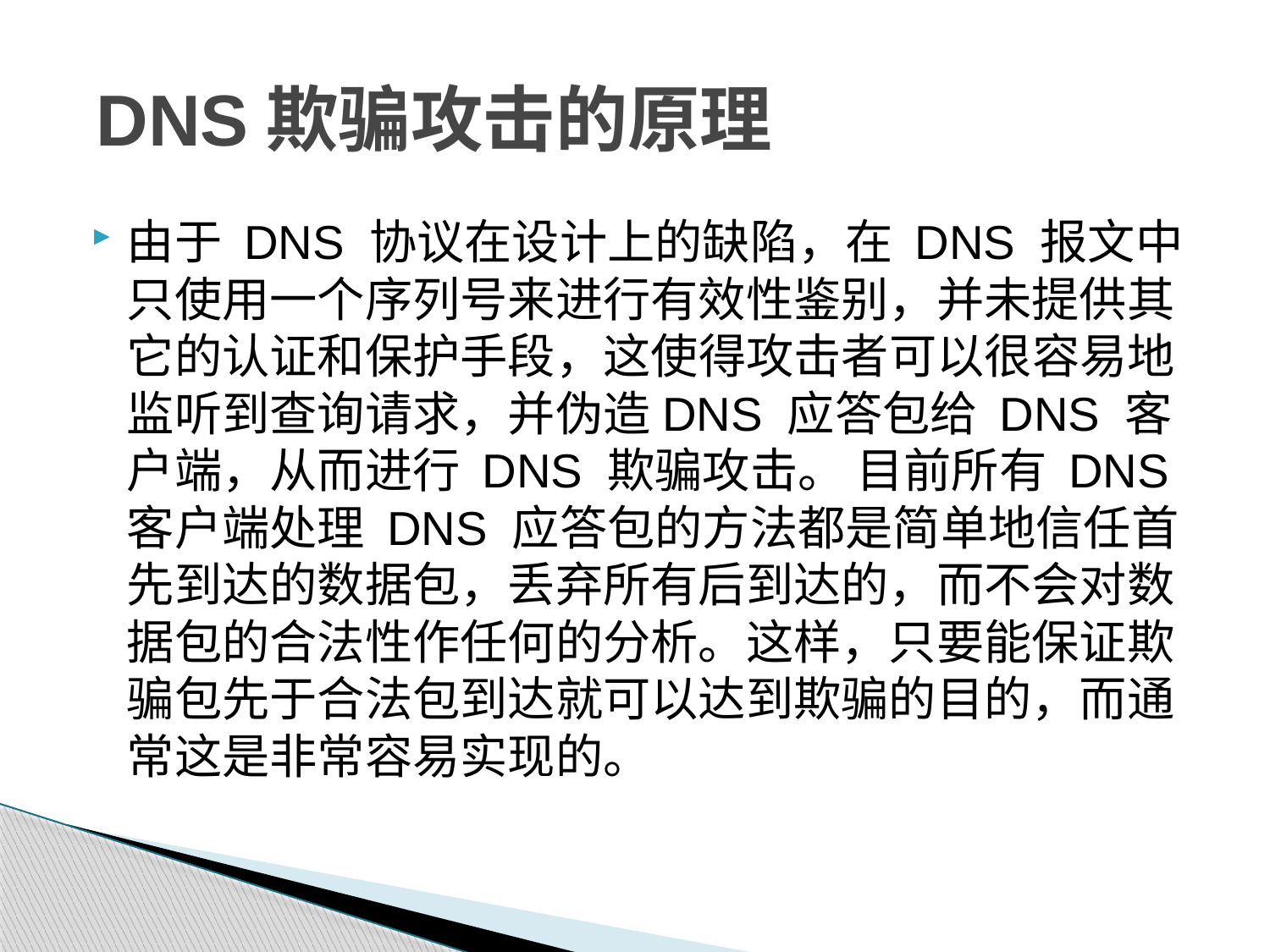

# DNS欺骗攻击的原理
由于 DNS 协议在设计上的缺陷，在 DNS 报文中只使用一个序列号来进行有效性鉴别，并未提供其它的认证和保护手段，这使得攻击者可以很容易地监听到查询请求，并伪造DNS 应答包给 DNS 客户端，从而进行 DNS 欺骗攻击。 目前所有 DNS 客户端处理 DNS 应答包的方法都是简单地信任首先到达的数据包，丢弃所有后到达的，而不会对数据包的合法性作任何的分析。这样，只要能保证欺骗包先于合法包到达就可以达到欺骗的目的，而通常这是非常容易实现的。